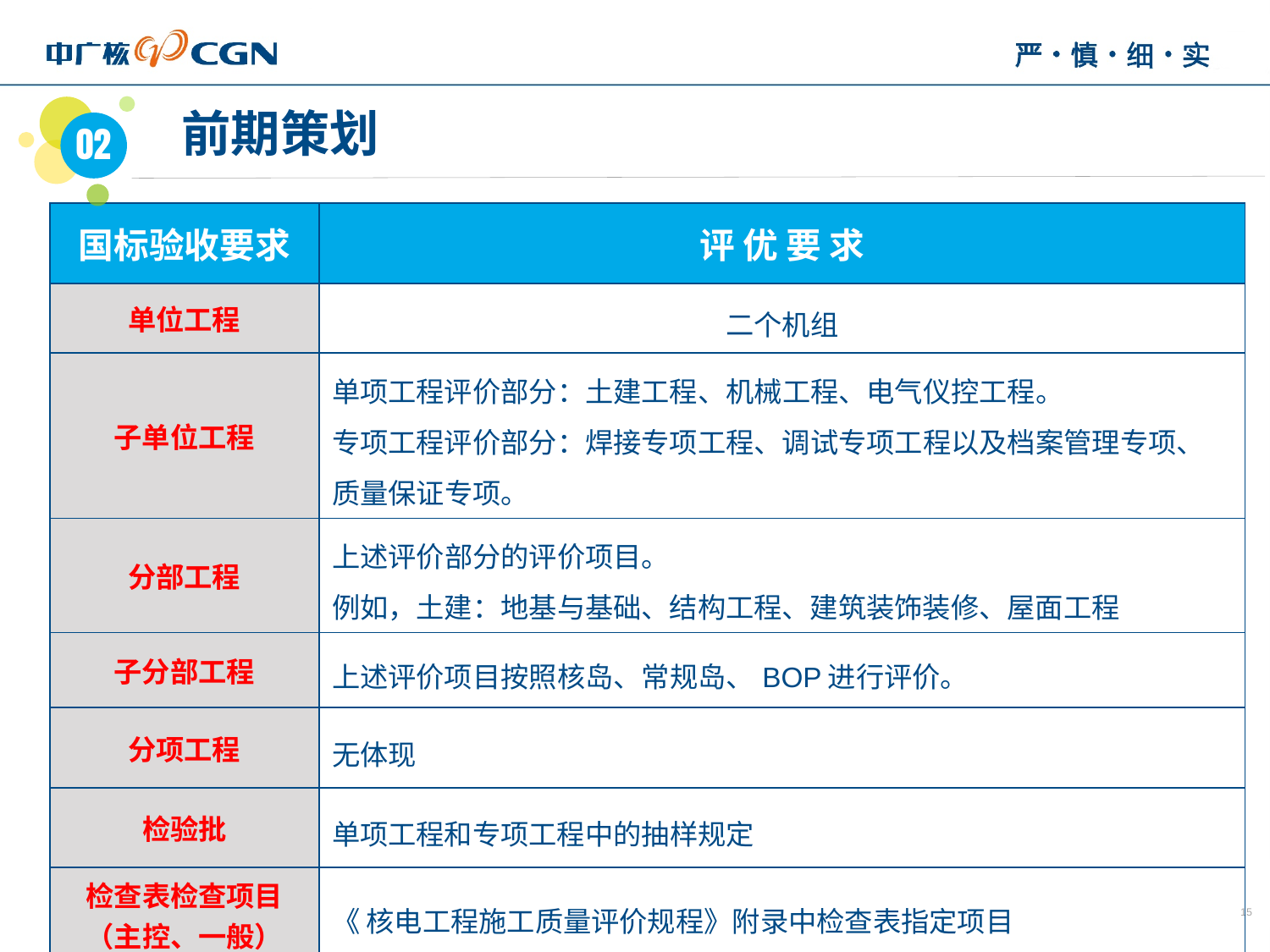

02

  前期策划

| 国标验收要求 | 评 优 要 求 |
| --- | --- |
| 单位工程 | 二个机组 |
| 子单位工程 | 单项工程评价部分：土建工程、机械工程、电气仪控工程。 专项工程评价部分：焊接专项工程、调试专项工程以及档案管理专项、质量保证专项。 |
| 分部工程 | 上述评价部分的评价项目。 例如，土建：地基与基础、结构工程、建筑装饰装修、屋面工程 |
| 子分部工程 | 上述评价项目按照核岛、常规岛、BOP进行评价。 |
| 分项工程 | 无体现 |
| 检验批 | 单项工程和专项工程中的抽样规定 |
| 检查表检查项目 （主控、一般） | 《 核电工程施工质量评价规程》附录中检查表指定项目 |
15